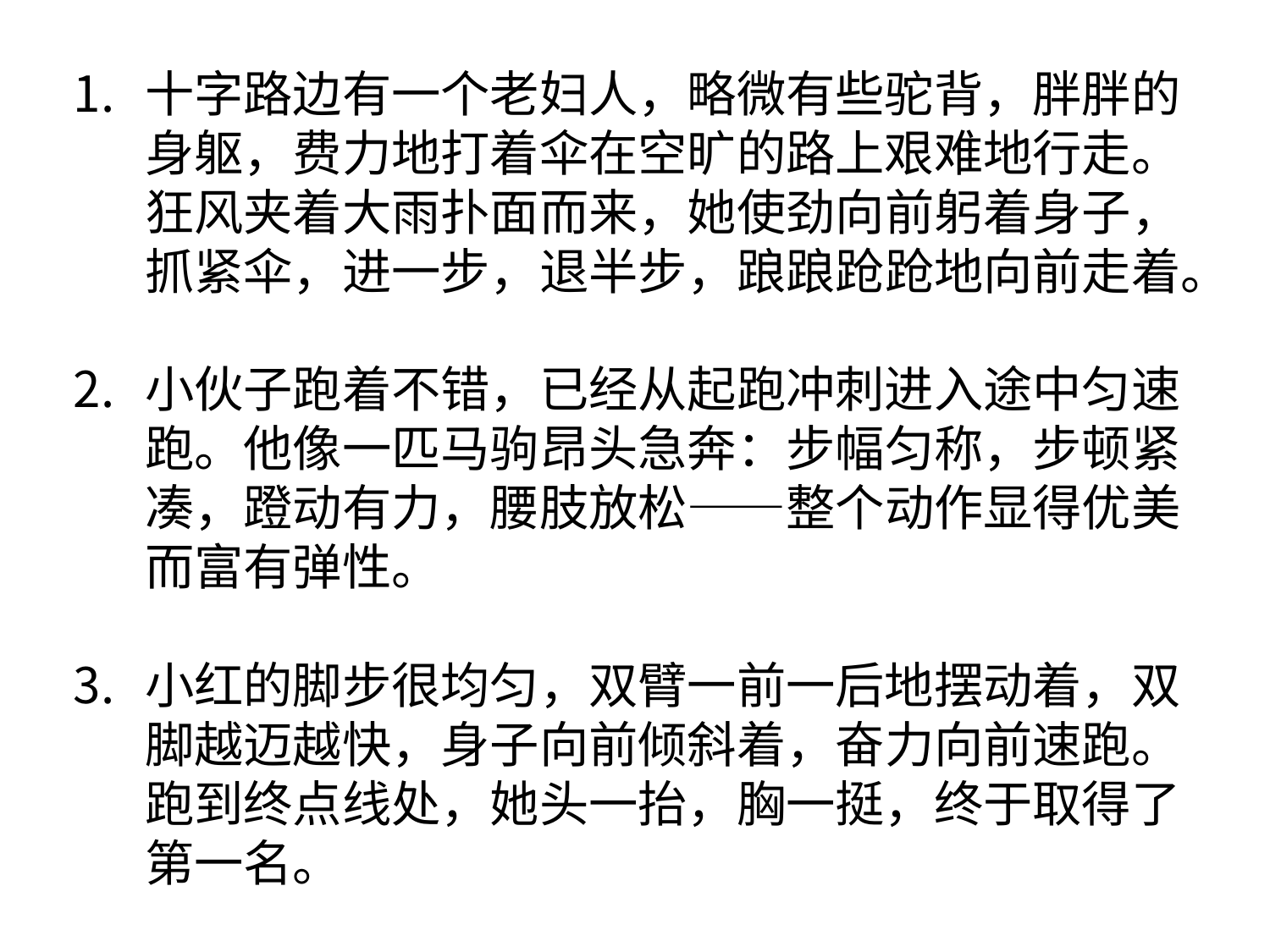

十字路边有一个老妇人，略微有些驼背，胖胖的身躯，费力地打着伞在空旷的路上艰难地行走。狂风夹着大雨扑面而来，她使劲向前躬着身子，抓紧伞，进一步，退半步，踉踉跄跄地向前走着。

小伙子跑着不错，已经从起跑冲刺进入途中匀速跑。他像一匹马驹昂头急奔：步幅匀称，步顿紧凑，蹬动有力，腰肢放松——整个动作显得优美而富有弹性。

小红的脚步很均匀，双臂一前一后地摆动着，双脚越迈越快，身子向前倾斜着，奋力向前速跑。跑到终点线处，她头一抬，胸一挺，终于取得了第一名。